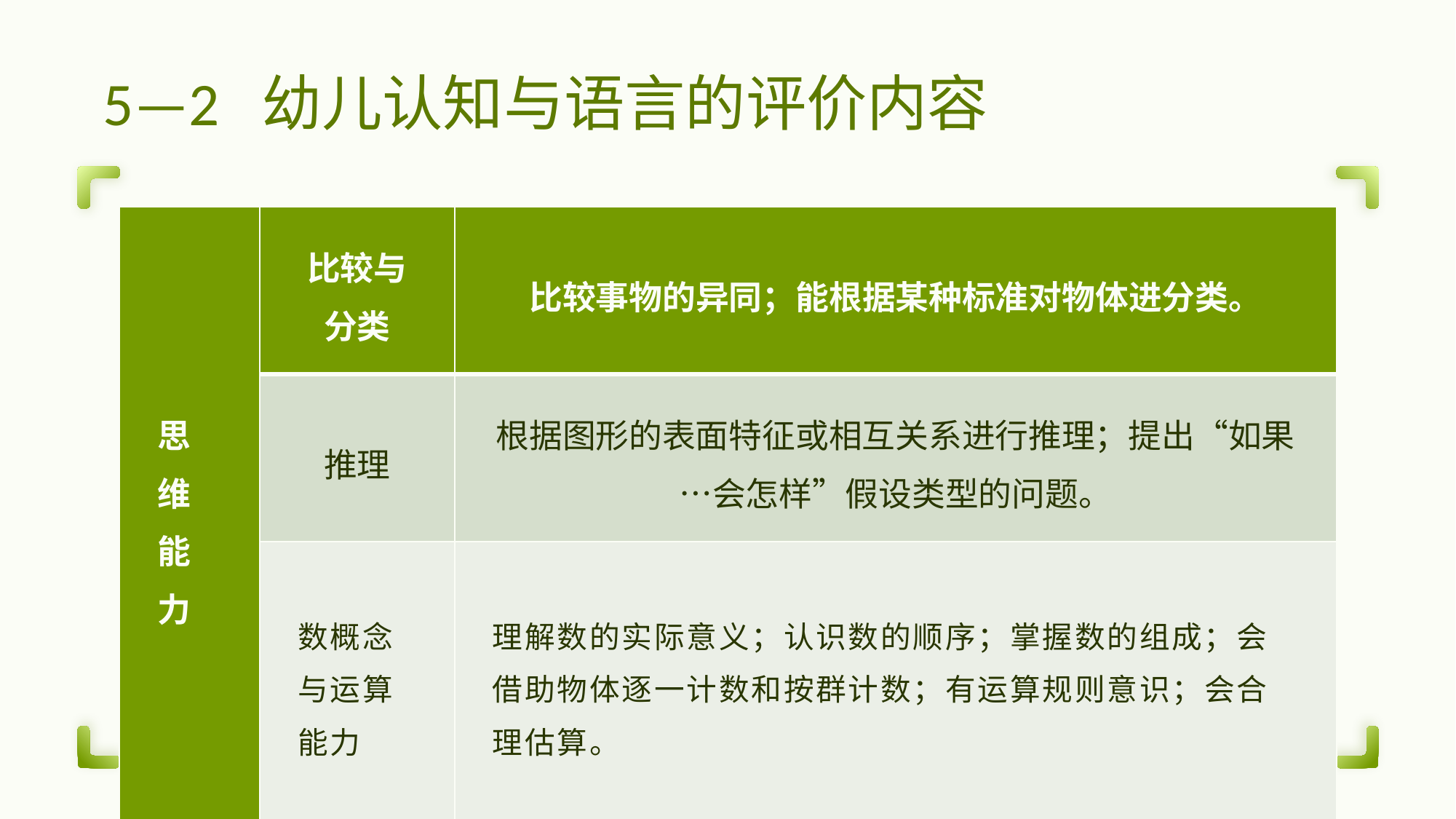

| 思维能力 | 比较与分类 | 比较事物的异同；能根据某种标准对物体进分类。 |
| --- | --- | --- |
|  | 推理 | 根据图形的表面特征或相互关系进行推理；提出“如果…会怎样”假设类型的问题。 |
|  | 数概念与运算能力 | 理解数的实际意义；认识数的顺序；掌握数的组成；会借助物体逐一计数和按群计数；有运算规则意识；会合理估算。 |

# 5—2  幼儿认知与语言的评价内容